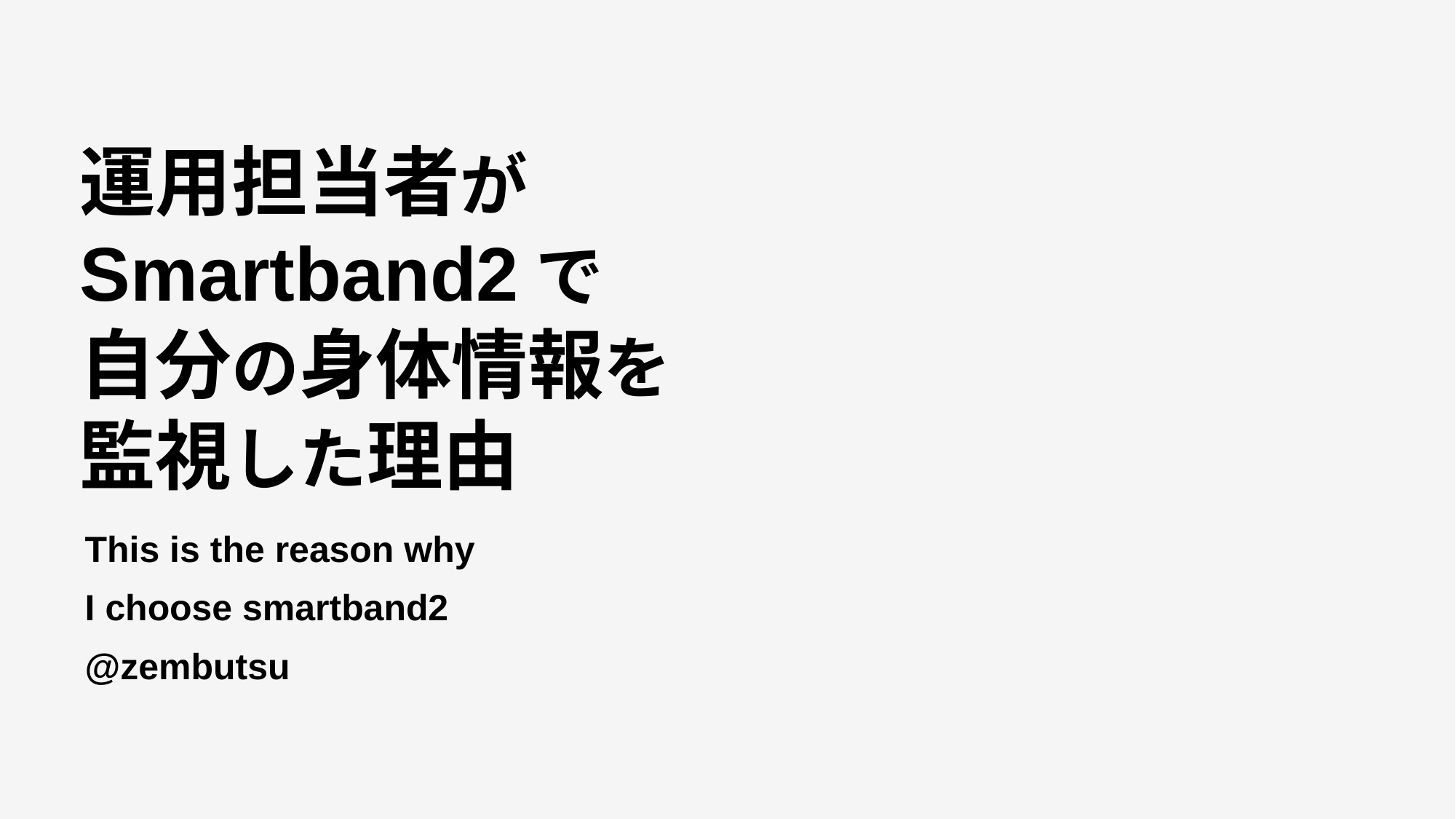

# 運用担当者が Smartband2で 自分の身体情報を 監視した理由
This is the reason why
I choose smartband2
@zembutsu